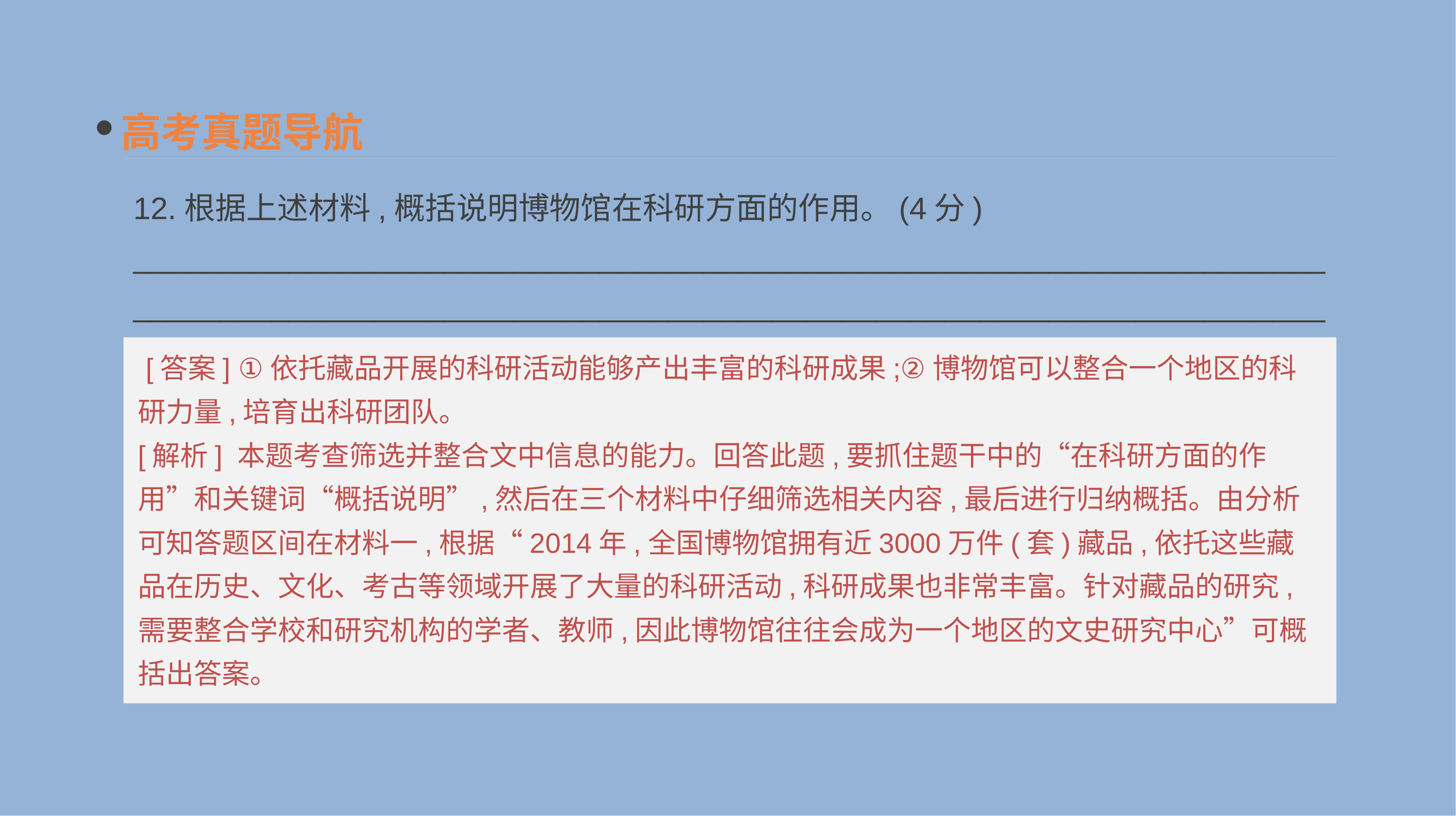

高考真题导航

12.根据上述材料,概括说明博物馆在科研方面的作用。(4分)
__________________________________________________________________________________________________________________________________________________________________________

 [答案] ①依托藏品开展的科研活动能够产出丰富的科研成果;②博物馆可以整合一个地区的科研力量,培育出科研团队。
[解析] 本题考查筛选并整合文中信息的能力。回答此题,要抓住题干中的“在科研方面的作用”和关键词“概括说明”,然后在三个材料中仔细筛选相关内容,最后进行归纳概括。由分析可知答题区间在材料一,根据“2014年,全国博物馆拥有近3000万件(套)藏品,依托这些藏品在历史、文化、考古等领域开展了大量的科研活动,科研成果也非常丰富。针对藏品的研究,需要整合学校和研究机构的学者、教师,因此博物馆往往会成为一个地区的文史研究中心”可概括出答案。